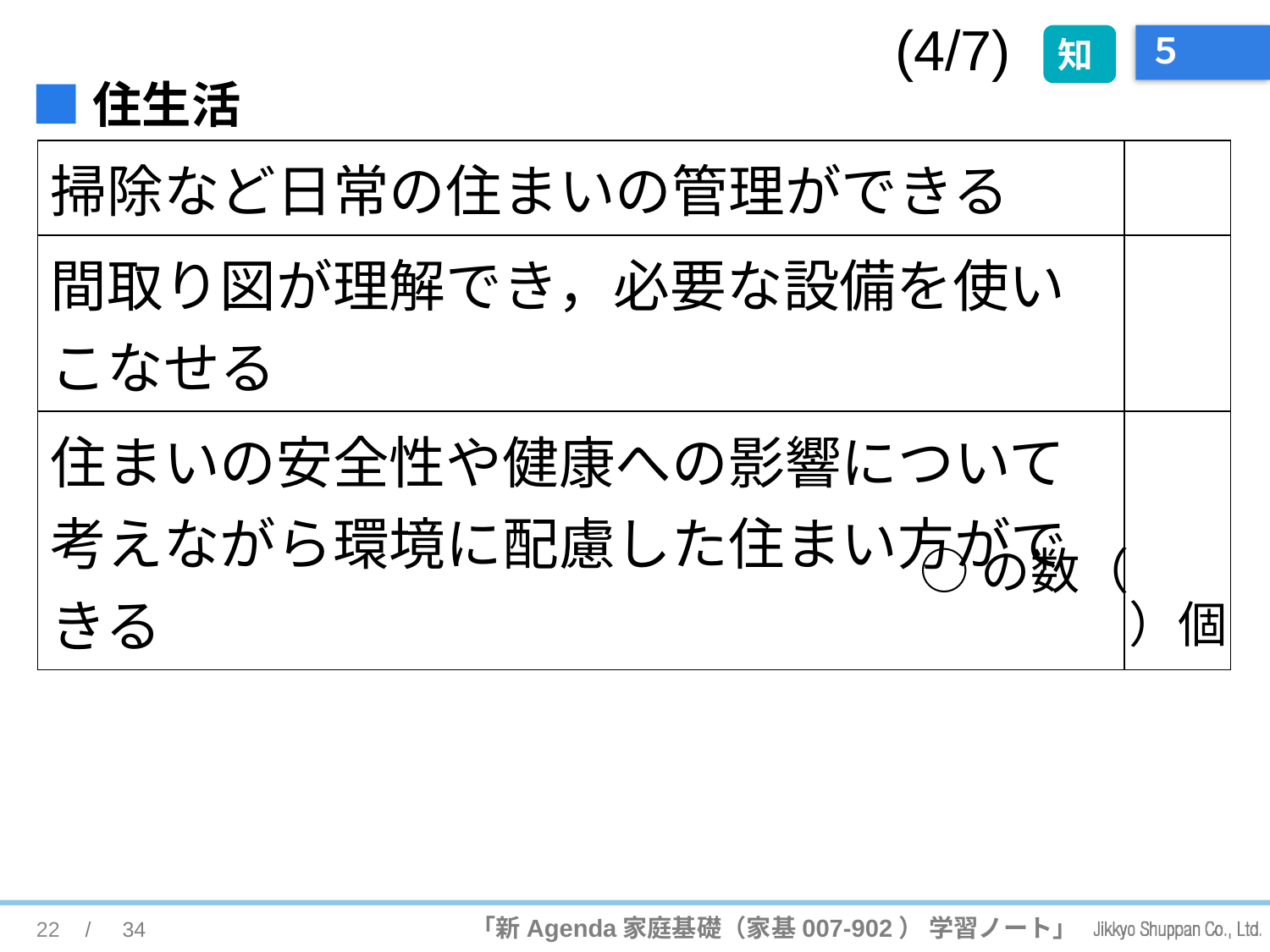

(4/7)
# ５
知
■住生活
| 掃除など日常の住まいの管理ができる |  |
| --- | --- |
| 間取り図が理解でき，必要な設備を使いこなせる |  |
| 住まいの安全性や健康への影響について考えながら環境に配慮した住まい方ができる |  |
○の数（　　　）個
22